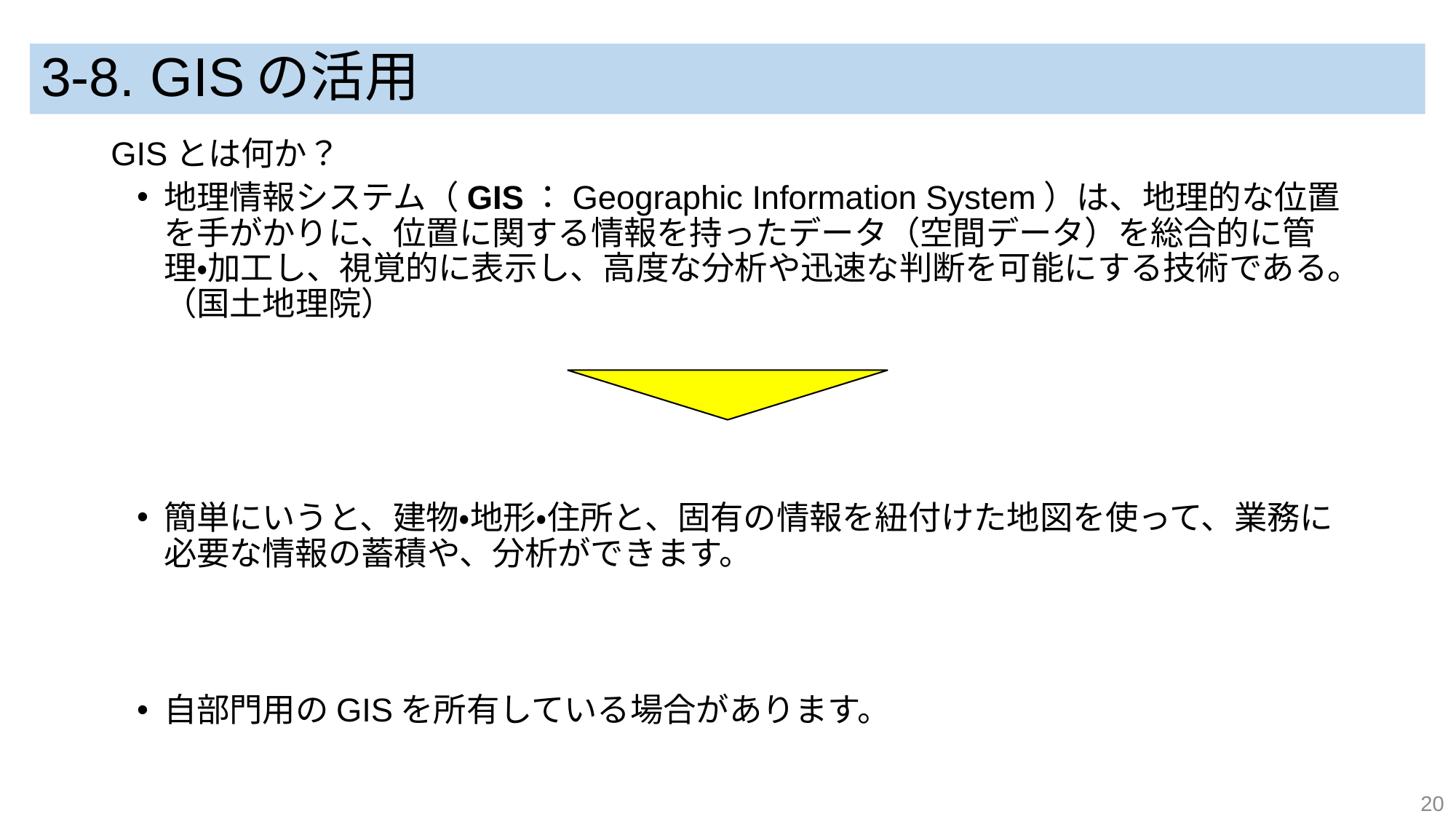

# 3-8. GISの活用
GISとは何か？
地理情報システム（GIS：Geographic Information System）は、地理的な位置を手がかりに、位置に関する情報を持ったデータ（空間データ）を総合的に管理・加工し、視覚的に表示し、高度な分析や迅速な判断を可能にする技術である。（国土地理院）

簡単にいうと、建物・地形・住所と、固有の情報を紐付けた地図を使って、業務に必要な情報の蓄積や、分析ができます。

自部門用のGISを所有している場合があります。

20